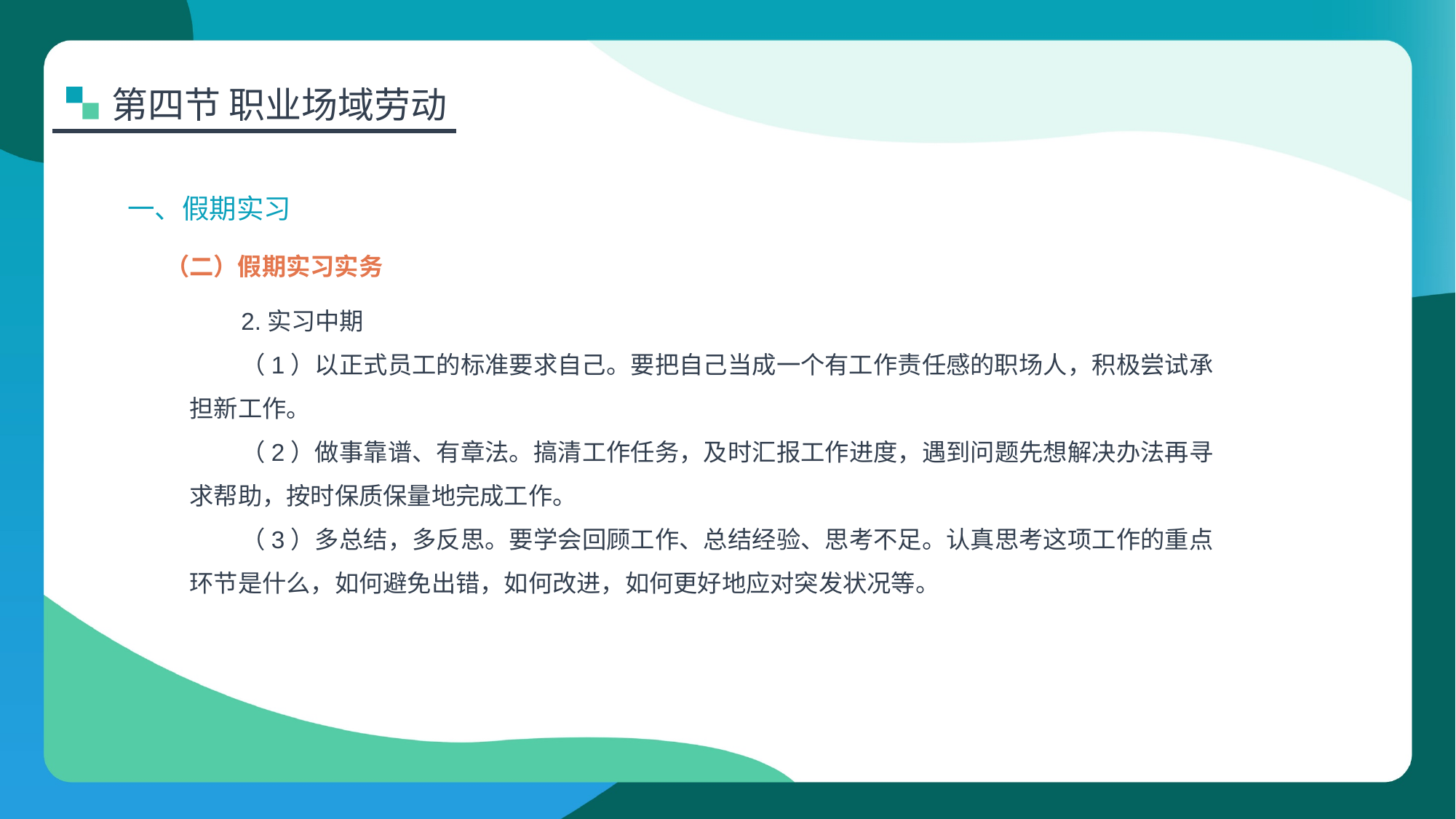

第四节 职业场域劳动

一、假期实习
（二）假期实习实务
2.实习中期
（1）以正式员工的标准要求自己。要把自己当成一个有工作责任感的职场人，积极尝试承担新工作。
（2）做事靠谱、有章法。搞清工作任务，及时汇报工作进度，遇到问题先想解决办法再寻求帮助，按时保质保量地完成工作。
（3）多总结，多反思。要学会回顾工作、总结经验、思考不足。认真思考这项工作的重点环节是什么，如何避免出错，如何改进，如何更好地应对突发状况等。